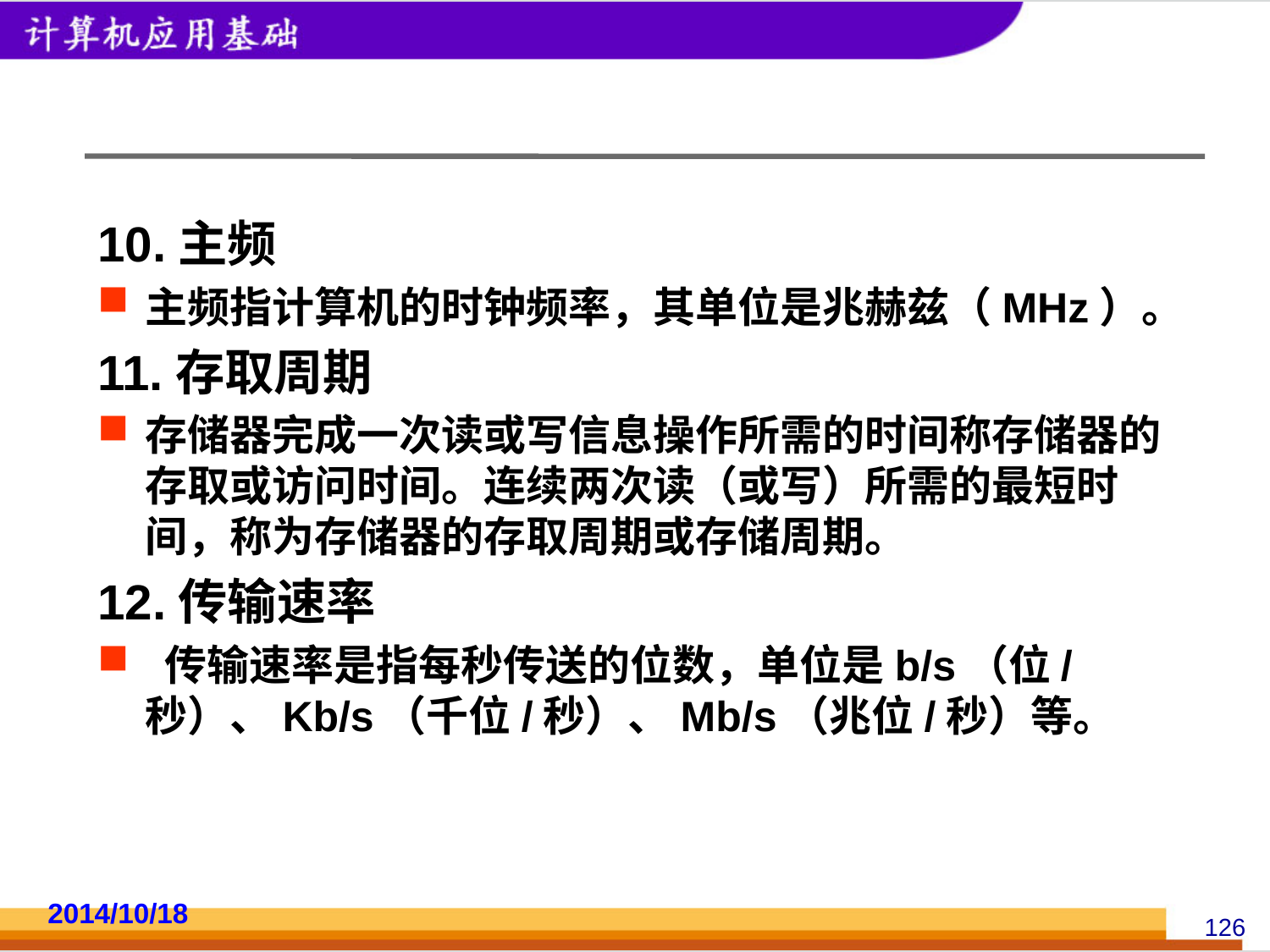

#
10.主频
主频指计算机的时钟频率，其单位是兆赫兹（MHz）。
11.存取周期
存储器完成一次读或写信息操作所需的时间称存储器的存取或访问时间。连续两次读（或写）所需的最短时间，称为存储器的存取周期或存储周期。
12.传输速率
 传输速率是指每秒传送的位数，单位是b/s（位/秒）、Kb/s（千位/秒）、Mb/s（兆位/秒）等。

2014/10/18